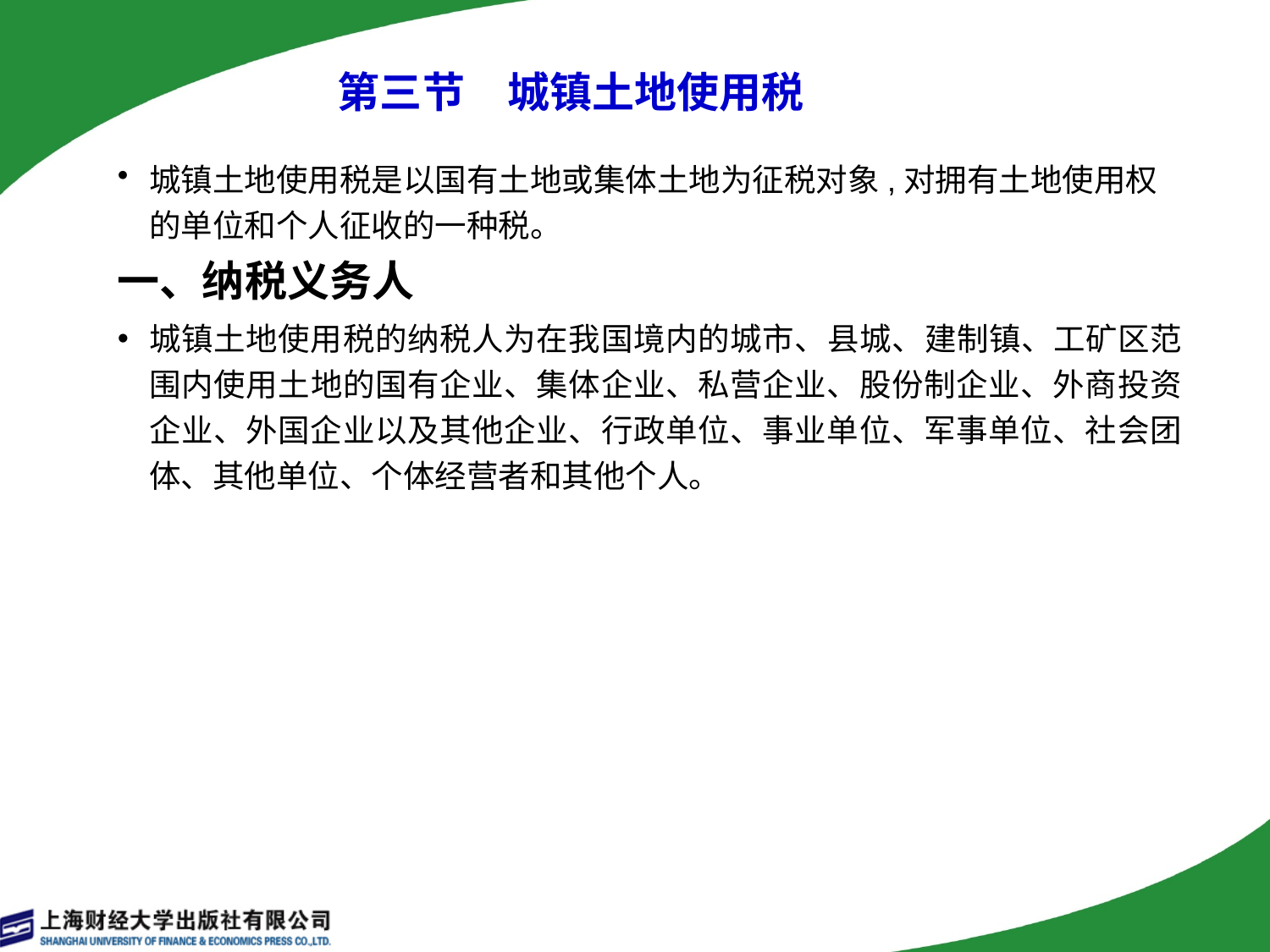

# 第三节　城镇土地使用税
城镇土地使用税是以国有土地或集体土地为征税对象,对拥有土地使用权的单位和个人征收的一种税。
一、纳税义务人
城镇土地使用税的纳税人为在我国境内的城市、县城、建制镇、工矿区范围内使用土地的国有企业、集体企业、私营企业、股份制企业、外商投资企业、外国企业以及其他企业、行政单位、事业单位、军事单位、社会团体、其他单位、个体经营者和其他个人。